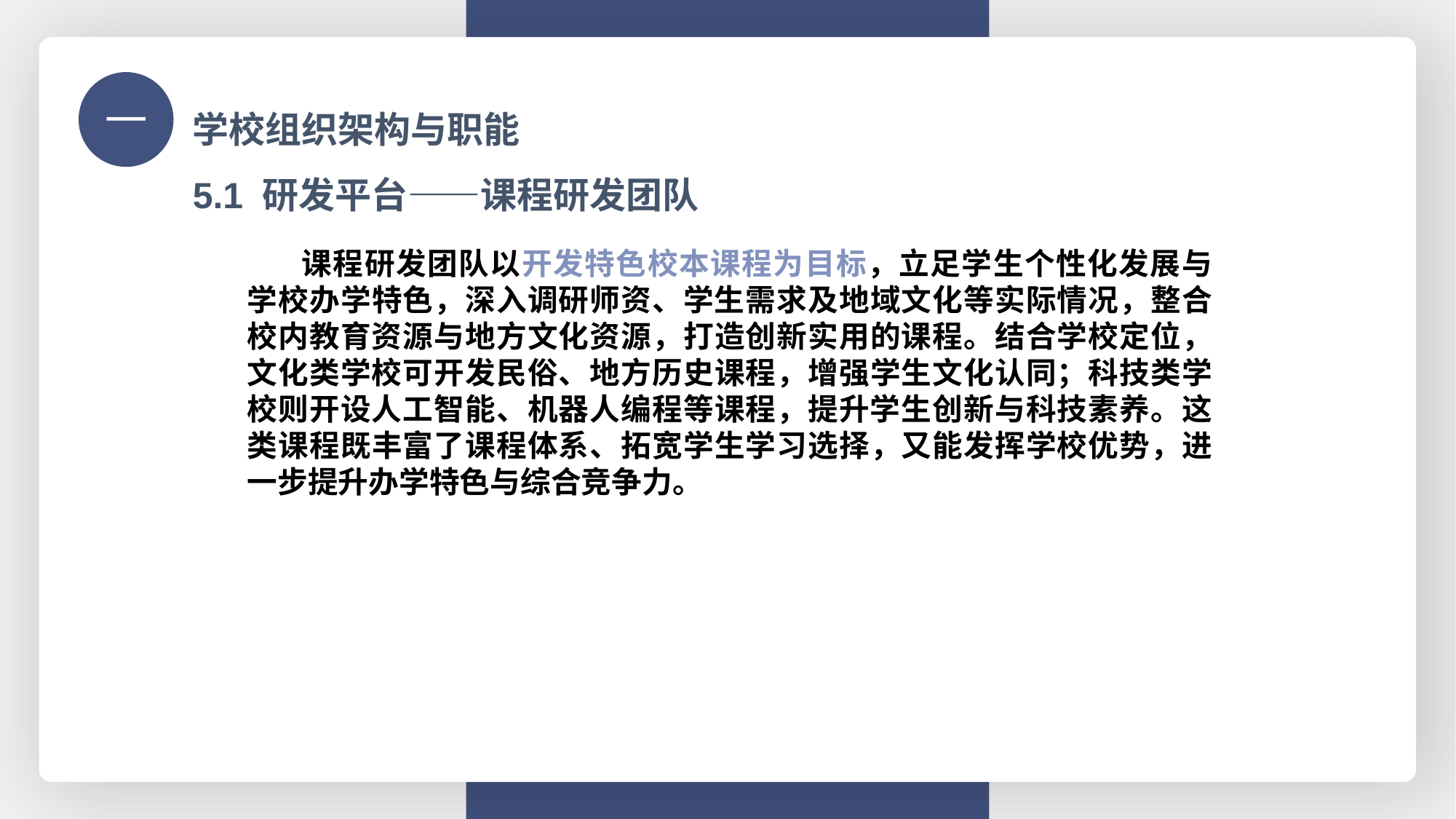

学校组织架构与职能
一
5.1 研发平台——课程研发团队
课程研发团队以开发特色校本课程为目标，立足学生个性化发展与学校办学特色，深入调研师资、学生需求及地域文化等实际情况，整合校内教育资源与地方文化资源，打造创新实用的课程。结合学校定位，文化类学校可开发民俗、地方历史课程，增强学生文化认同；科技类学校则开设人工智能、机器人编程等课程，提升学生创新与科技素养。这类课程既丰富了课程体系、拓宽学生学习选择，又能发挥学校优势，进一步提升办学特色与综合竞争力。